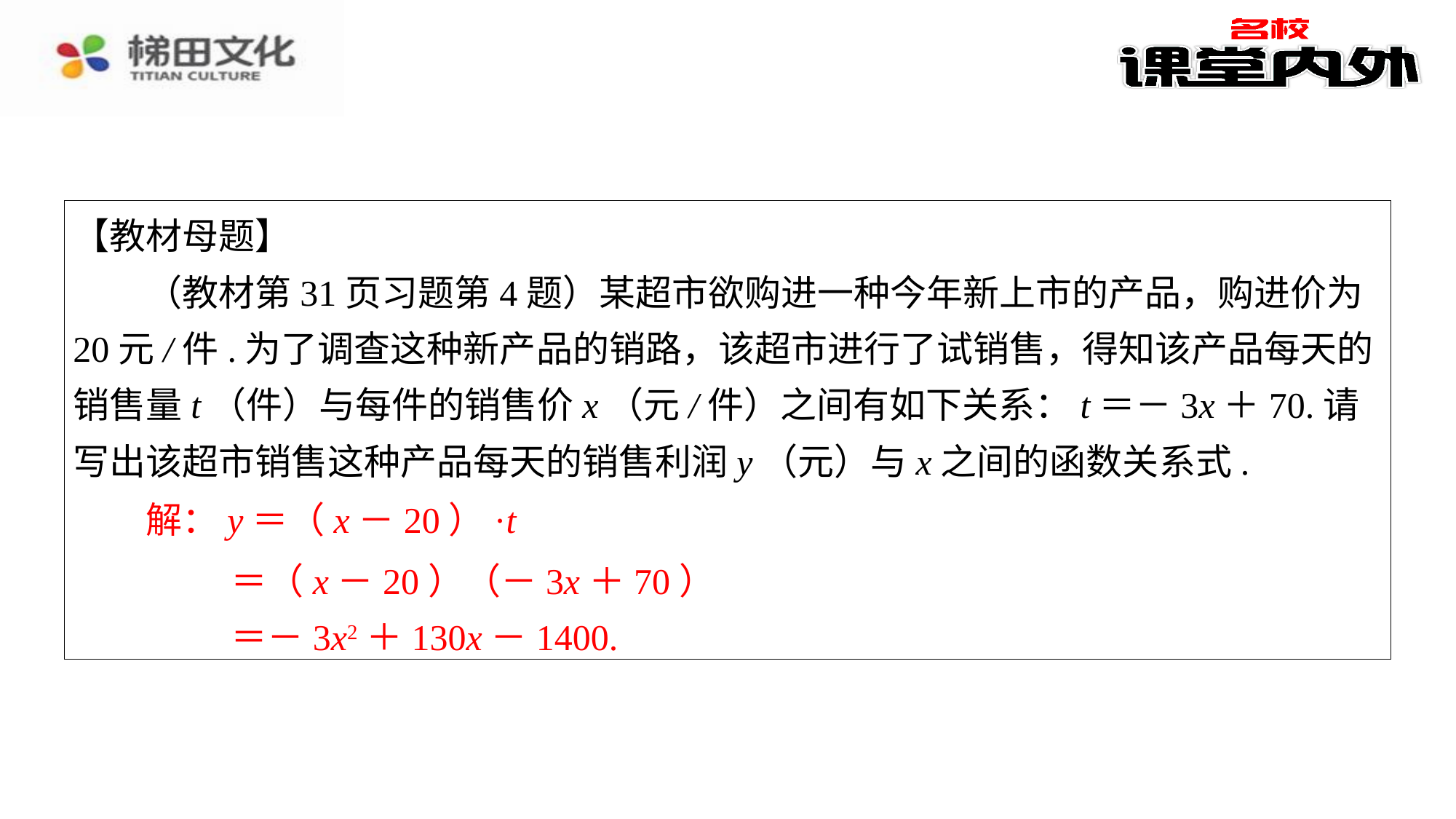

【教材母题】
（教材第31页习题第4题）某超市欲购进一种今年新上市的产品，购进价为20元/件.为了调查这种新产品的销路，该超市进行了试销售，得知该产品每天的销售量t（件）与每件的销售价x（元/件）之间有如下关系：t＝－3x＋70.请写出该超市销售这种产品每天的销售利润y（元）与x之间的函数关系式.
解：y＝（x－20）·t⁠
＝（x－20）（－3x＋70）⁠
＝－3x2＋130x－1400.⁠
解：y＝（x－20）·t
＝（x－20）（－3x＋70）
＝－3x2＋130x－1400.